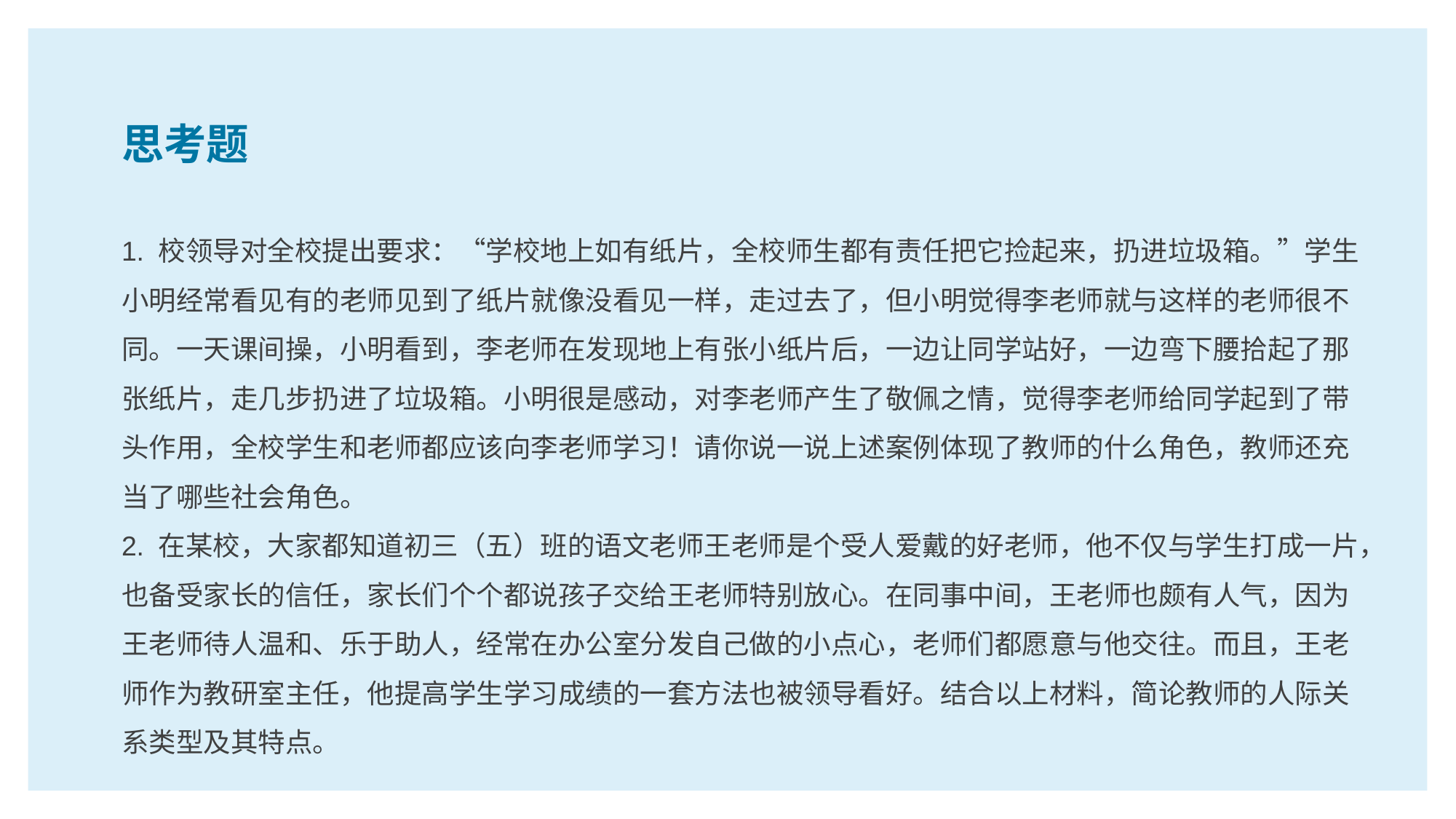

思考题

1. 校领导对全校提出要求：“学校地上如有纸片，全校师生都有责任把它捡起来，扔进垃圾箱。”学生小明经常看见有的老师见到了纸片就像没看见一样，走过去了，但小明觉得李老师就与这样的老师很不同。一天课间操，小明看到，李老师在发现地上有张小纸片后，一边让同学站好，一边弯下腰拾起了那张纸片，走几步扔进了垃圾箱。小明很是感动，对李老师产生了敬佩之情，觉得李老师给同学起到了带头作用，全校学生和老师都应该向李老师学习！请你说一说上述案例体现了教师的什么角色，教师还充当了哪些社会角色。
2. 在某校，大家都知道初三（五）班的语文老师王老师是个受人爱戴的好老师，他不仅与学生打成一片，也备受家长的信任，家长们个个都说孩子交给王老师特别放心。在同事中间，王老师也颇有人气，因为王老师待人温和、乐于助人，经常在办公室分发自己做的小点心，老师们都愿意与他交往。而且，王老师作为教研室主任，他提高学生学习成绩的一套方法也被领导看好。结合以上材料，简论教师的人际关系类型及其特点。